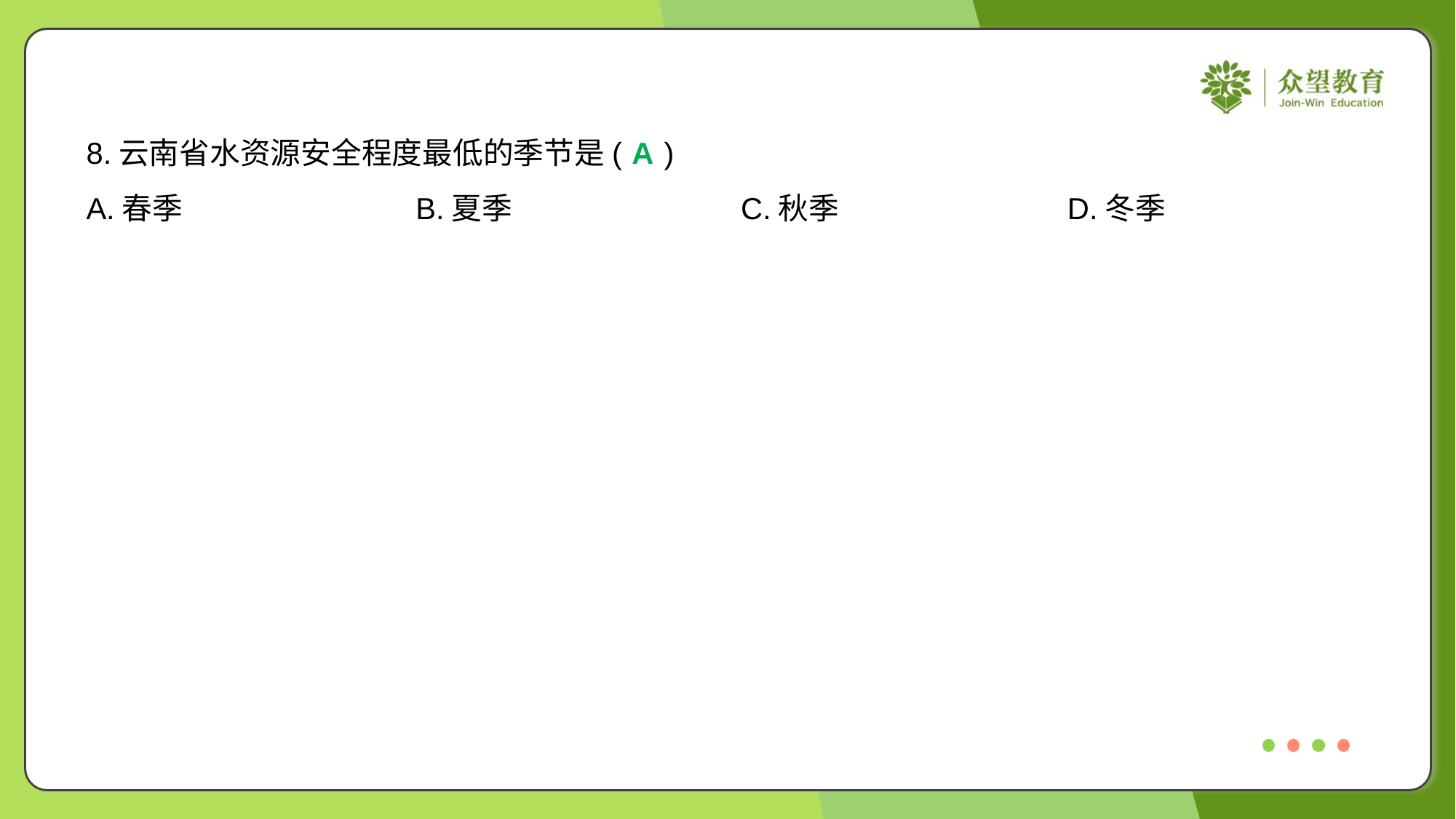

8.云南省水资源安全程度最低的季节是(     )
A
A.春季	B.夏季	C.秋季	D.冬季